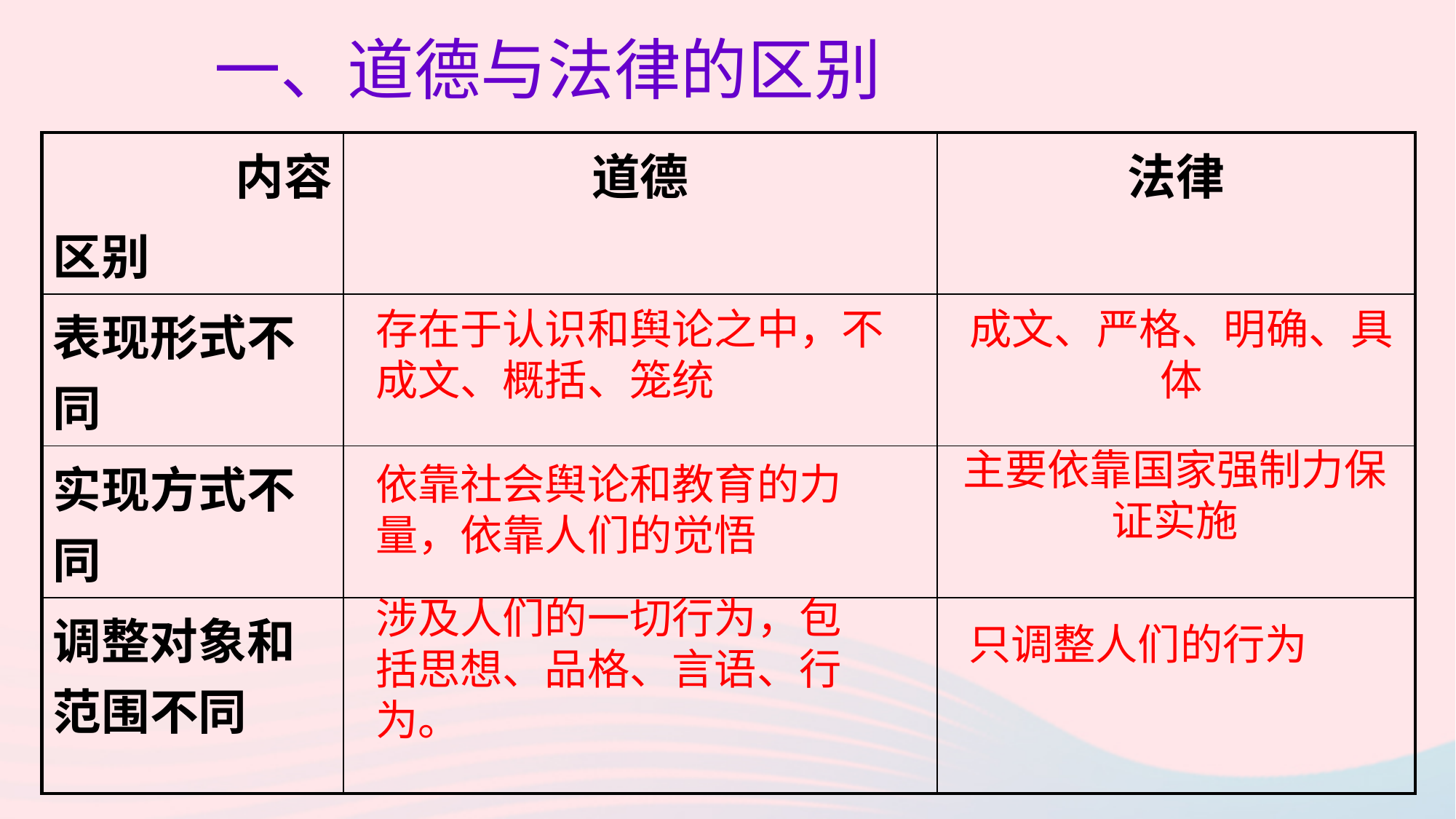

一、道德与法律的区别
| 内容 区别 | 道德 | 法律 |
| --- | --- | --- |
| 表现形式不同 |  |  |
| 实现方式不同 |  |  |
| 调整对象和范围不同 |  |  |
存在于认识和舆论之中，不成文、概括、笼统
成文、严格、明确、具体
主要依靠国家强制力保证实施
依靠社会舆论和教育的力量，依靠人们的觉悟
涉及人们的一切行为，包括思想、品格、言语、行为。
只调整人们的行为